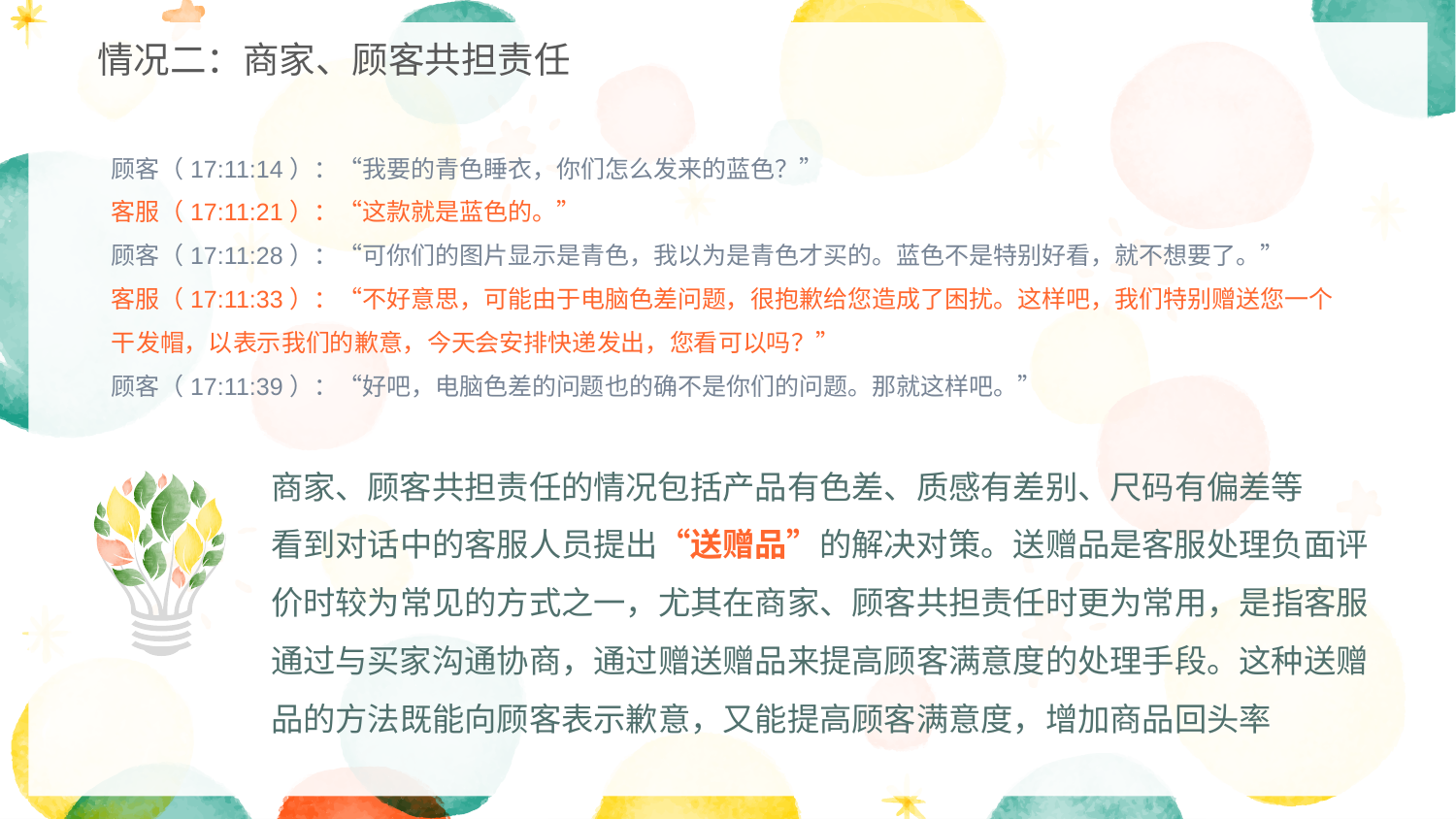

情况二：商家、顾客共担责任
顾客（17:11:14）：“我要的青色睡衣，你们怎么发来的蓝色？”
客服（17:11:21）：“这款就是蓝色的。”
顾客（17:11:28）：“可你们的图片显示是青色，我以为是青色才买的。蓝色不是特别好看，就不想要了。”
客服（17:11:33）：“不好意思，可能由于电脑色差问题，很抱歉给您造成了困扰。这样吧，我们特别赠送您一个干发帽，以表示我们的歉意，今天会安排快递发出，您看可以吗？”
顾客（17:11:39）：“好吧，电脑色差的问题也的确不是你们的问题。那就这样吧。”
商家、顾客共担责任的情况包括产品有色差、质感有差别、尺码有偏差等
看到对话中的客服人员提出“送赠品”的解决对策。送赠品是客服处理负面评价时较为常见的方式之一，尤其在商家、顾客共担责任时更为常用，是指客服通过与买家沟通协商，通过赠送赠品来提高顾客满意度的处理手段。这种送赠品的方法既能向顾客表示歉意，又能提高顾客满意度，增加商品回头率